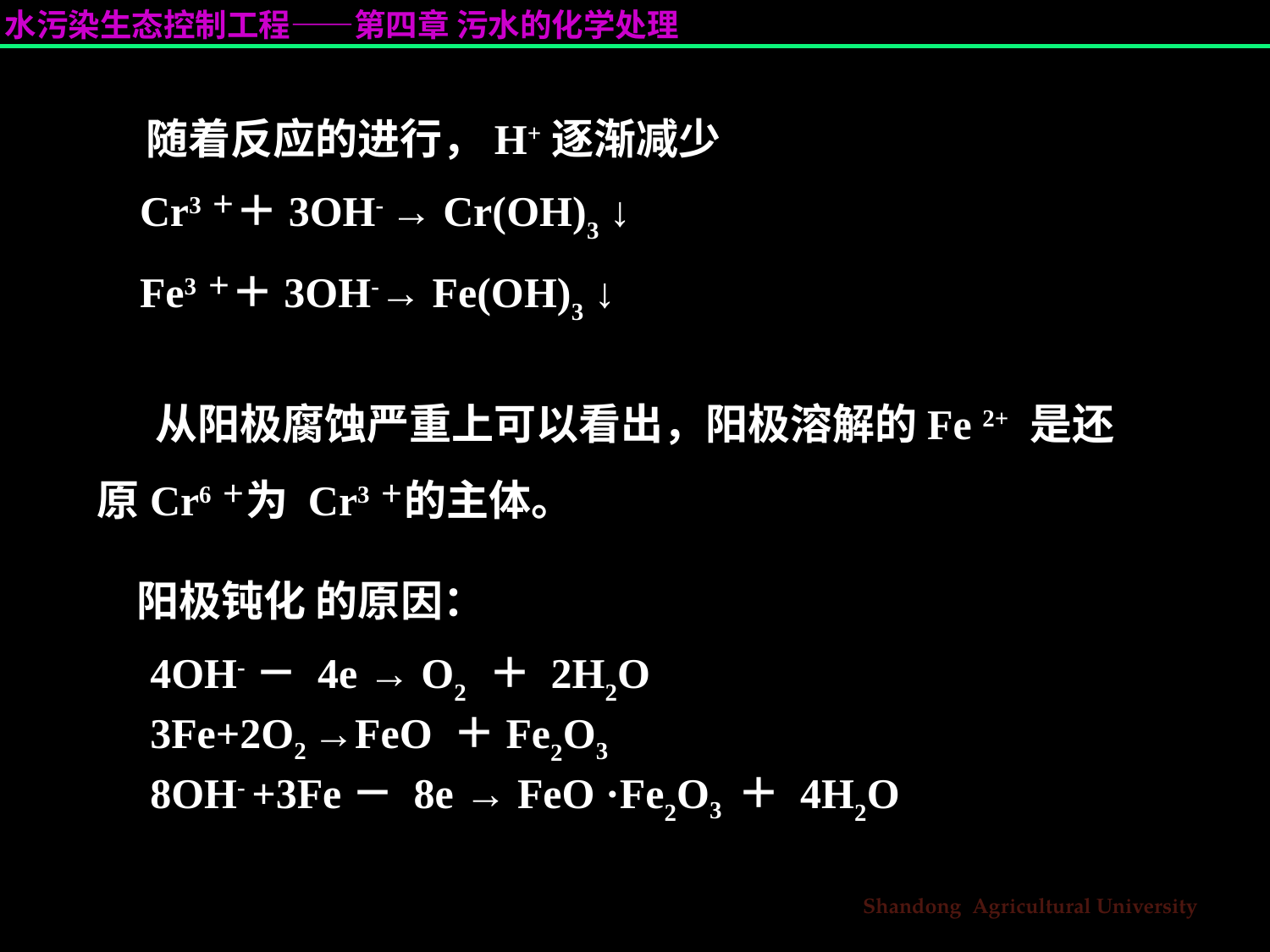

随着反应的进行，H+逐渐减少
    Cr3＋＋3OH- → Cr(OH)3 ↓
    Fe3＋＋3OH-→ Fe(OH)3 ↓

     从阳极腐蚀严重上可以看出，阳极溶解的Fe 2+ 是还原Cr6＋为 Cr3＋的主体。
            阳极钝化 的原因：
             4OH-－ 4e → O2  ＋ 2H2O
             3Fe+2O2 →FeO ＋Fe2O3
             8OH- +3Fe－ 8e → FeO ·Fe2O3 ＋ 4H2O